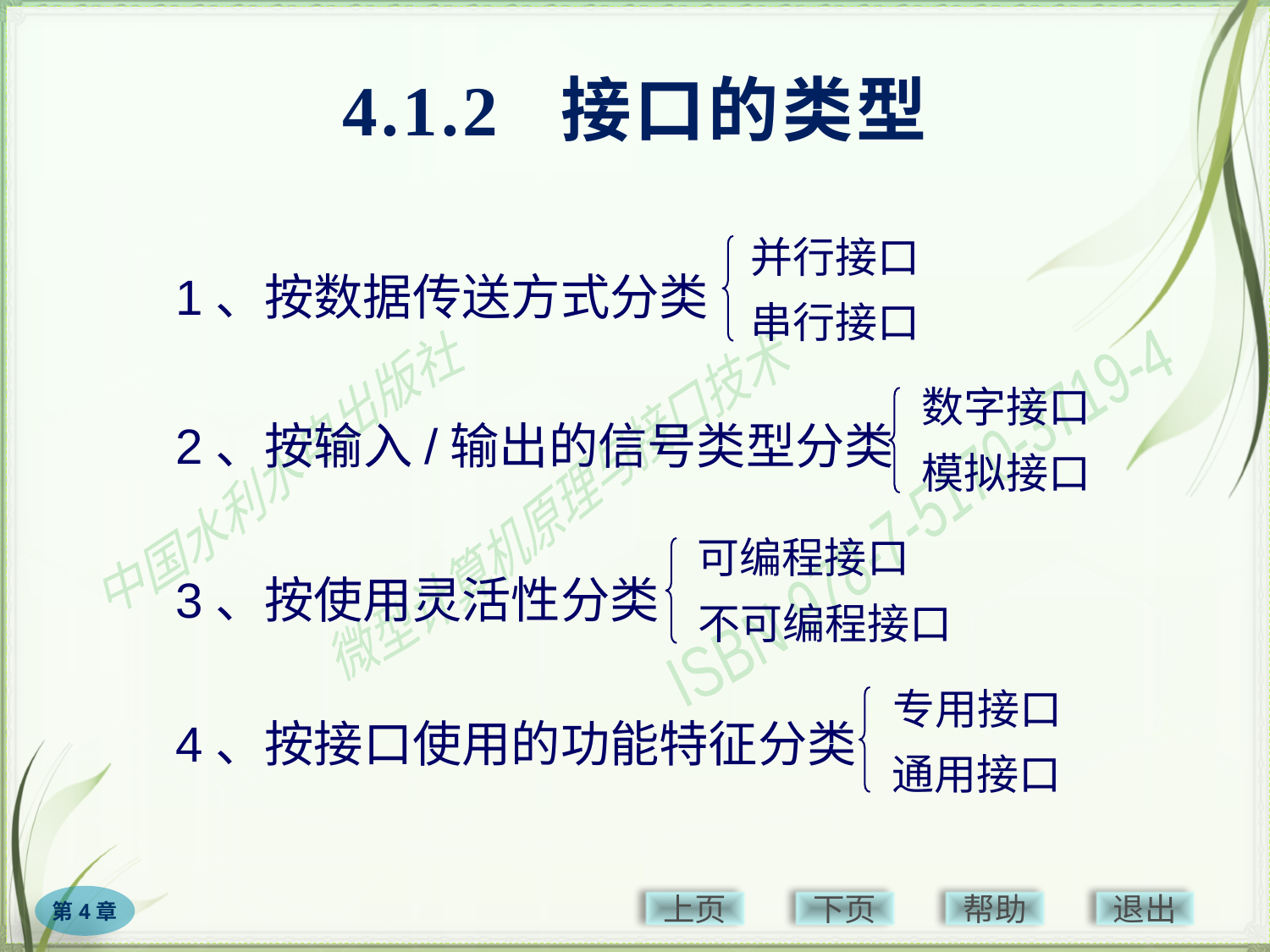

# 4.1.2  接口的类型
并行接口

串行接口
1、按数据传送方式分类
数字接口

模拟接口
2、按输入/输出的信号类型分类
可编程接口

不可编程接口
3、按使用灵活性分类
专用接口

通用接口
4、按接口使用的功能特征分类